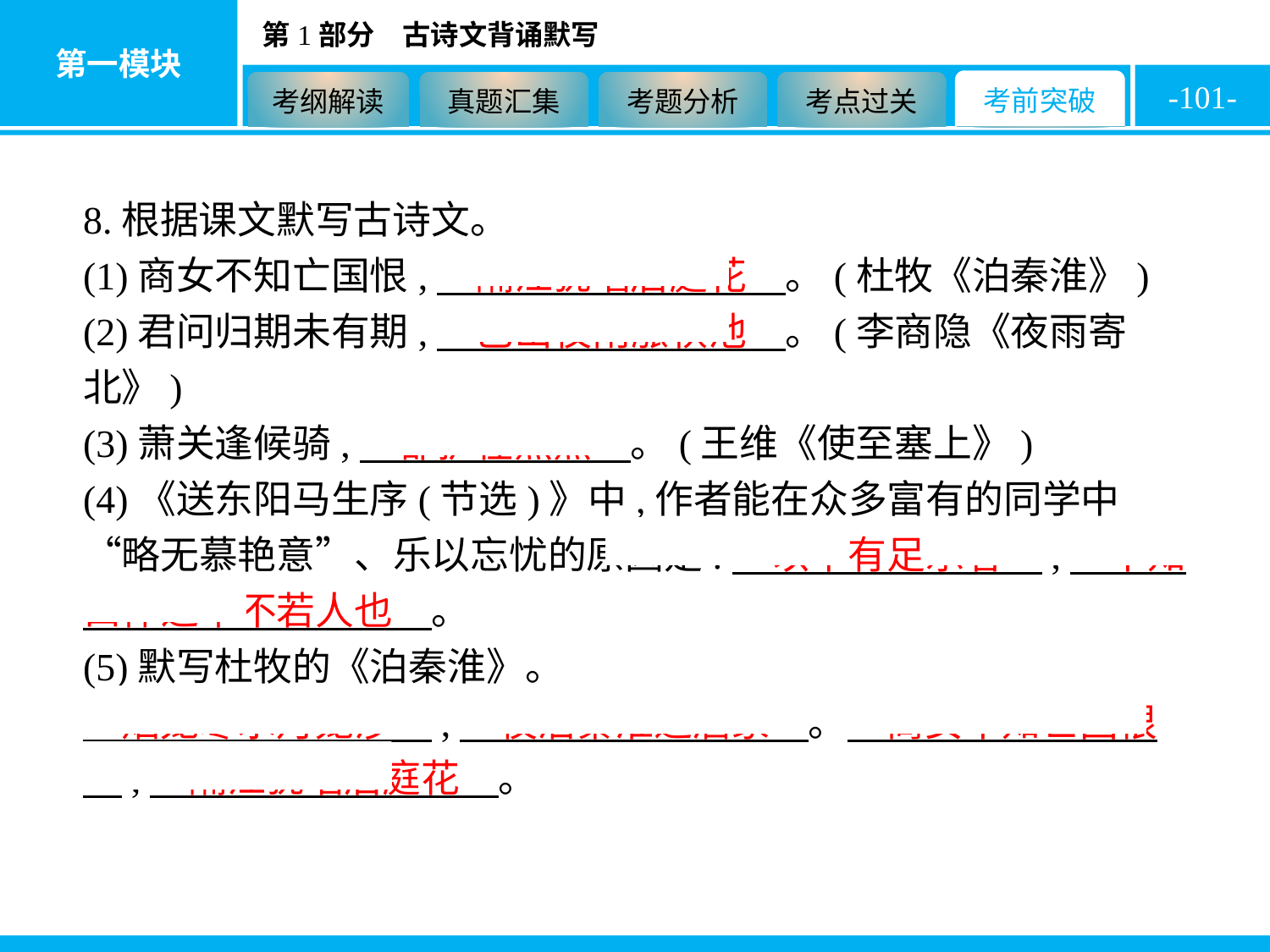

-101-
8.根据课文默写古诗文。
(1)商女不知亡国恨,　隔江犹唱后庭花　。(杜牧《泊秦淮》)
(2)君问归期未有期,　巴山夜雨涨秋池　。(李商隐《夜雨寄北》)
(3)萧关逢候骑,　都护在燕然　。(王维《使至塞上》)
(4)《送东阳马生序(节选)》中,作者能在众多富有的同学中“略无慕艳意”、乐以忘忧的原因是:　以中有足乐者　,　不知口体之奉不若人也　。
(5)默写杜牧的《泊秦淮》。
　烟笼寒水月笼沙　,　夜泊秦淮近酒家　。　商女不知亡国恨　,　隔江犹唱后庭花　。